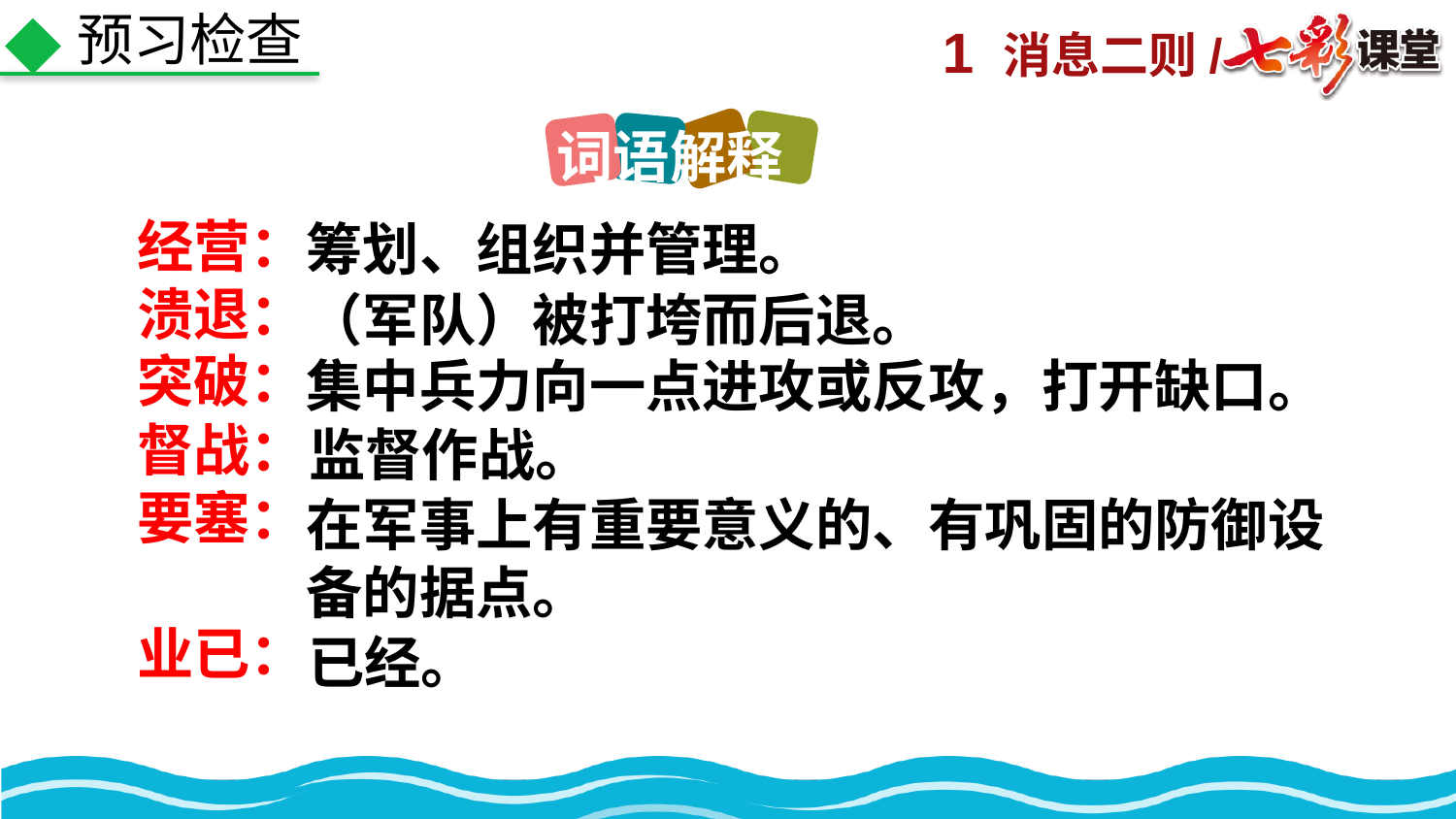

预习检查

词语解释

经营：
溃退：
突破：
督战：
要塞：

业已：
筹划、组织并管理。
（军队）被打垮而后退。
集中兵力向一点进攻或反攻，打开缺口。
监督作战。
在军事上有重要意义的、有巩固的防御设备的据点。
已经。